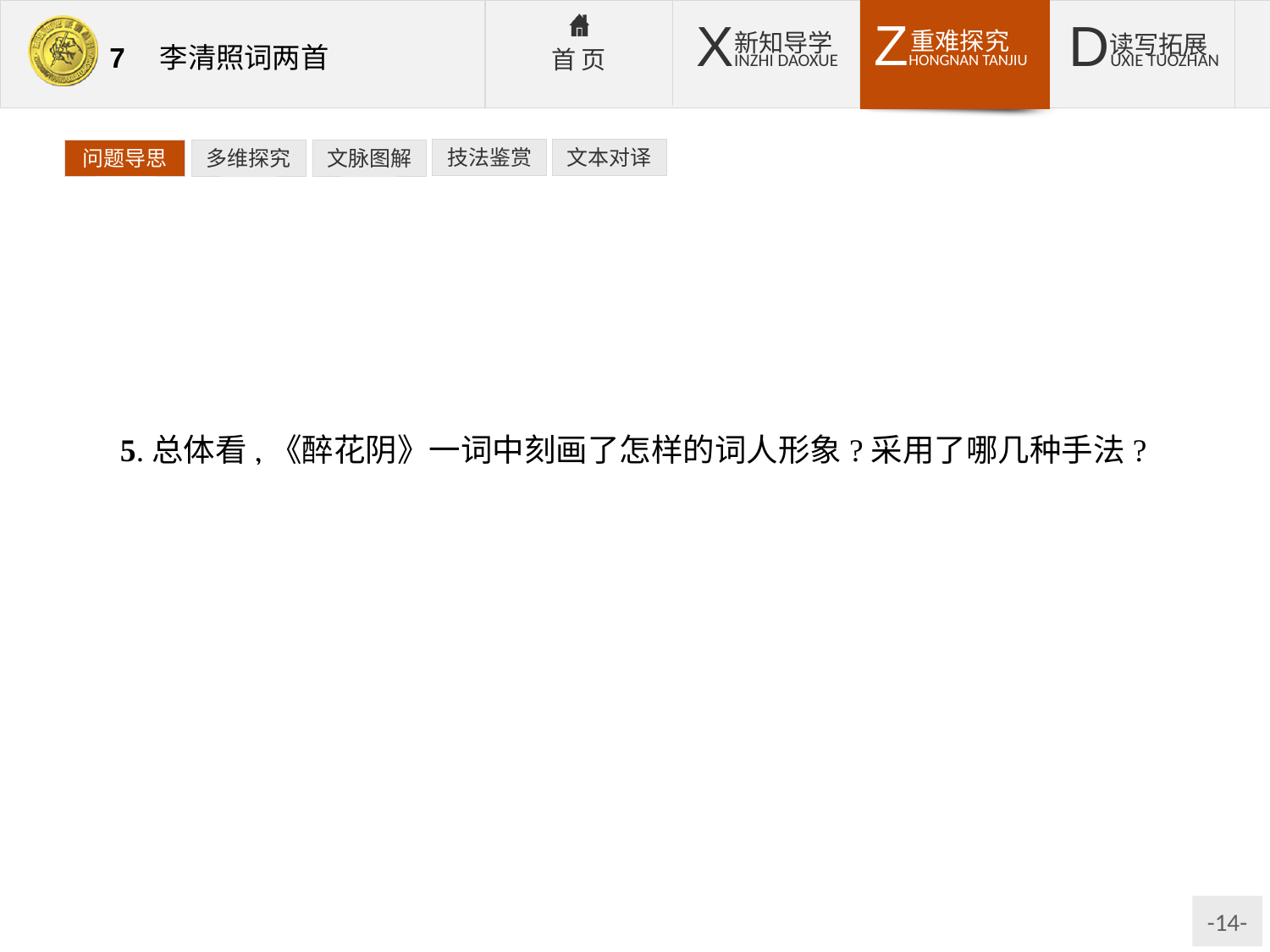

技法鉴赏
文本对译
问题导思
多维探究
文脉图解
5.总体看,《醉花阴》一词中刻画了怎样的词人形象?采用了哪几种手法?
提示:刻画了一个多愁善感、弱不禁风、美丽多情的女主人公形象。使用了比喻、烘托等手法,通过悲秋伤别来抒写词人的寂寞与相思情怀。